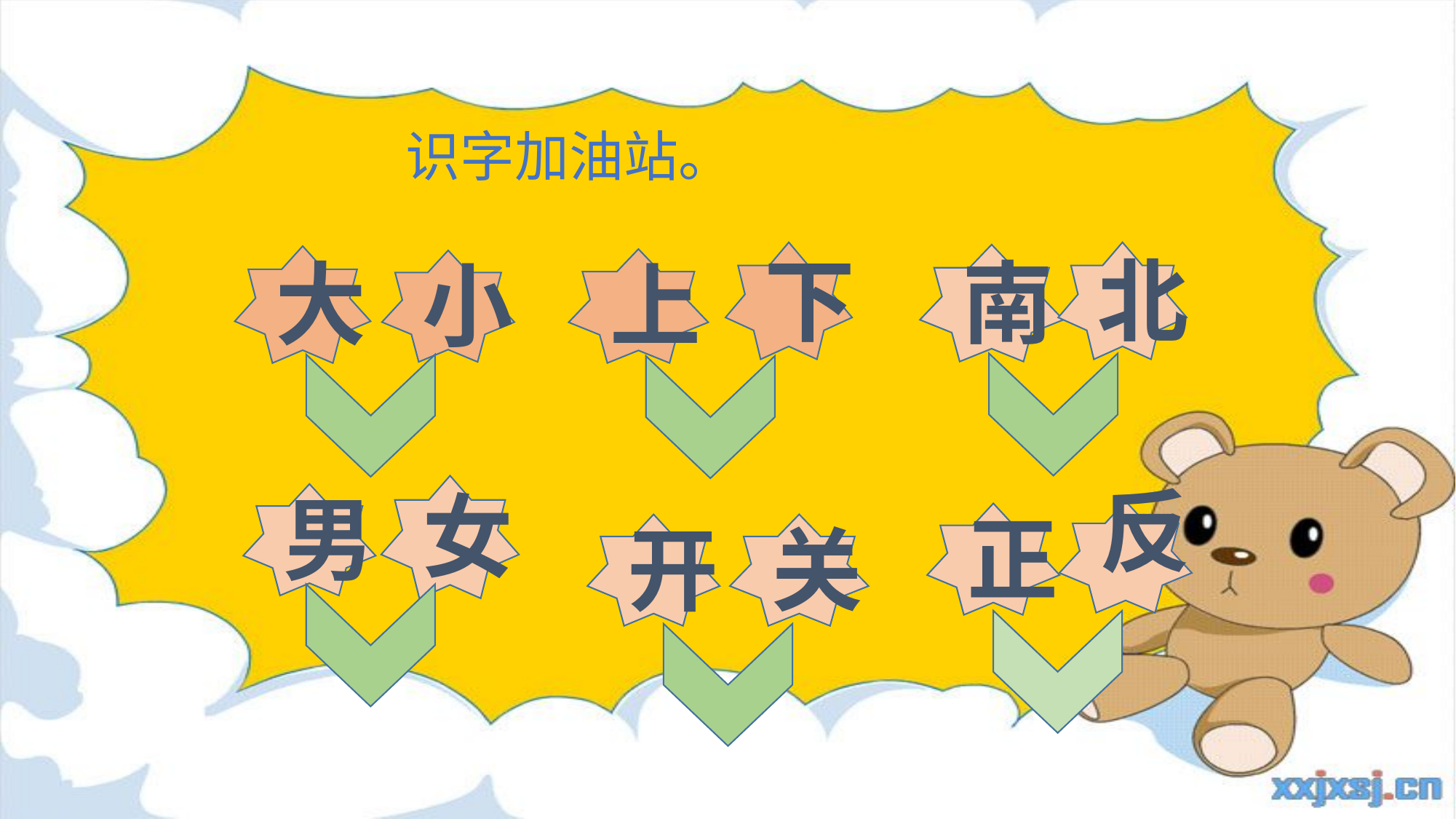

识字加油站。
下
北
南
大
上
小

女
男
反
正
开
关